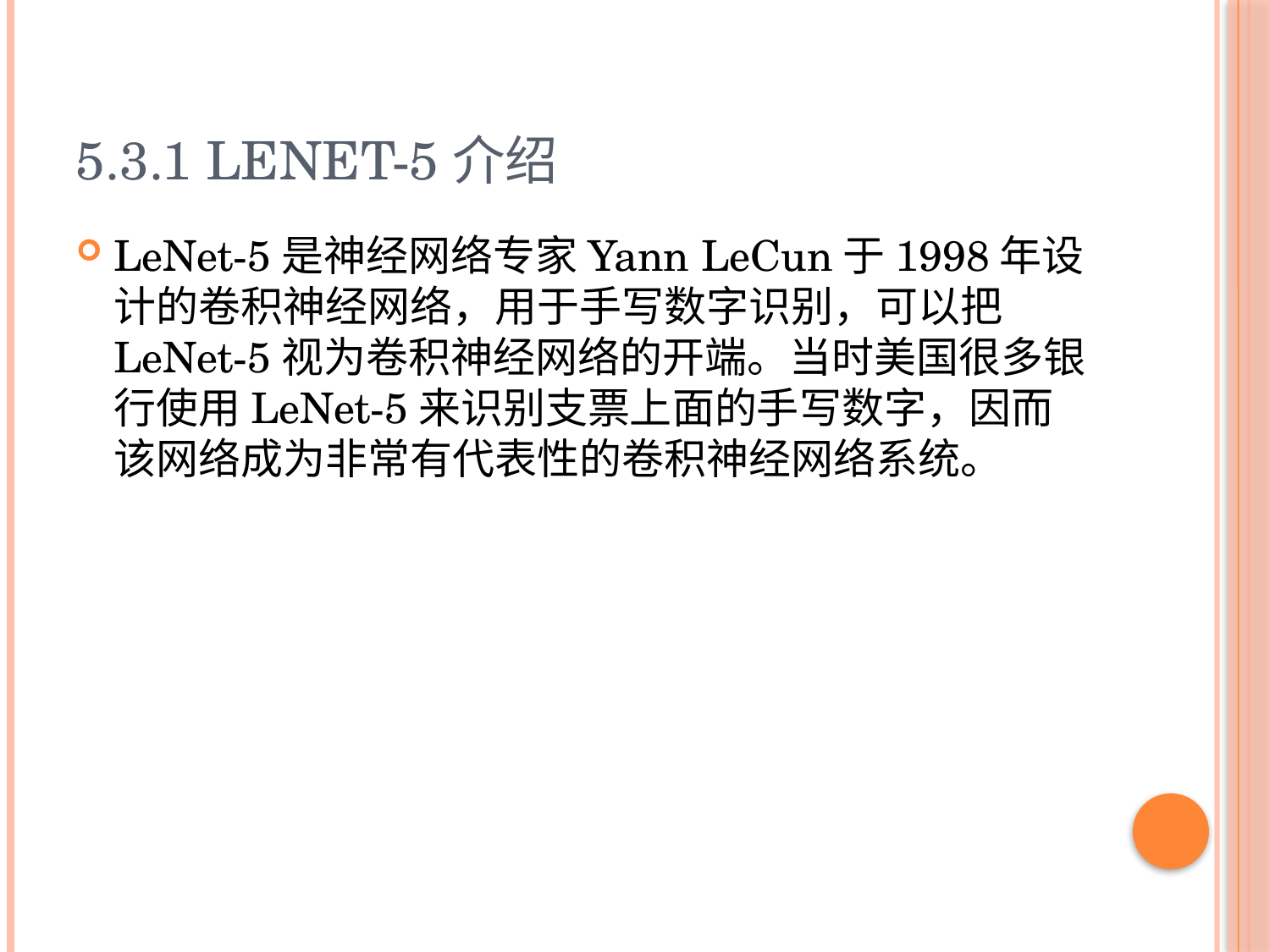

# 5.3.1 LeNet-5介绍
LeNet-5是神经网络专家Yann LeCun于1998年设计的卷积神经网络，用于手写数字识别，可以把LeNet-5视为卷积神经网络的开端。当时美国很多银行使用LeNet-5来识别支票上面的手写数字，因而该网络成为非常有代表性的卷积神经网络系统。